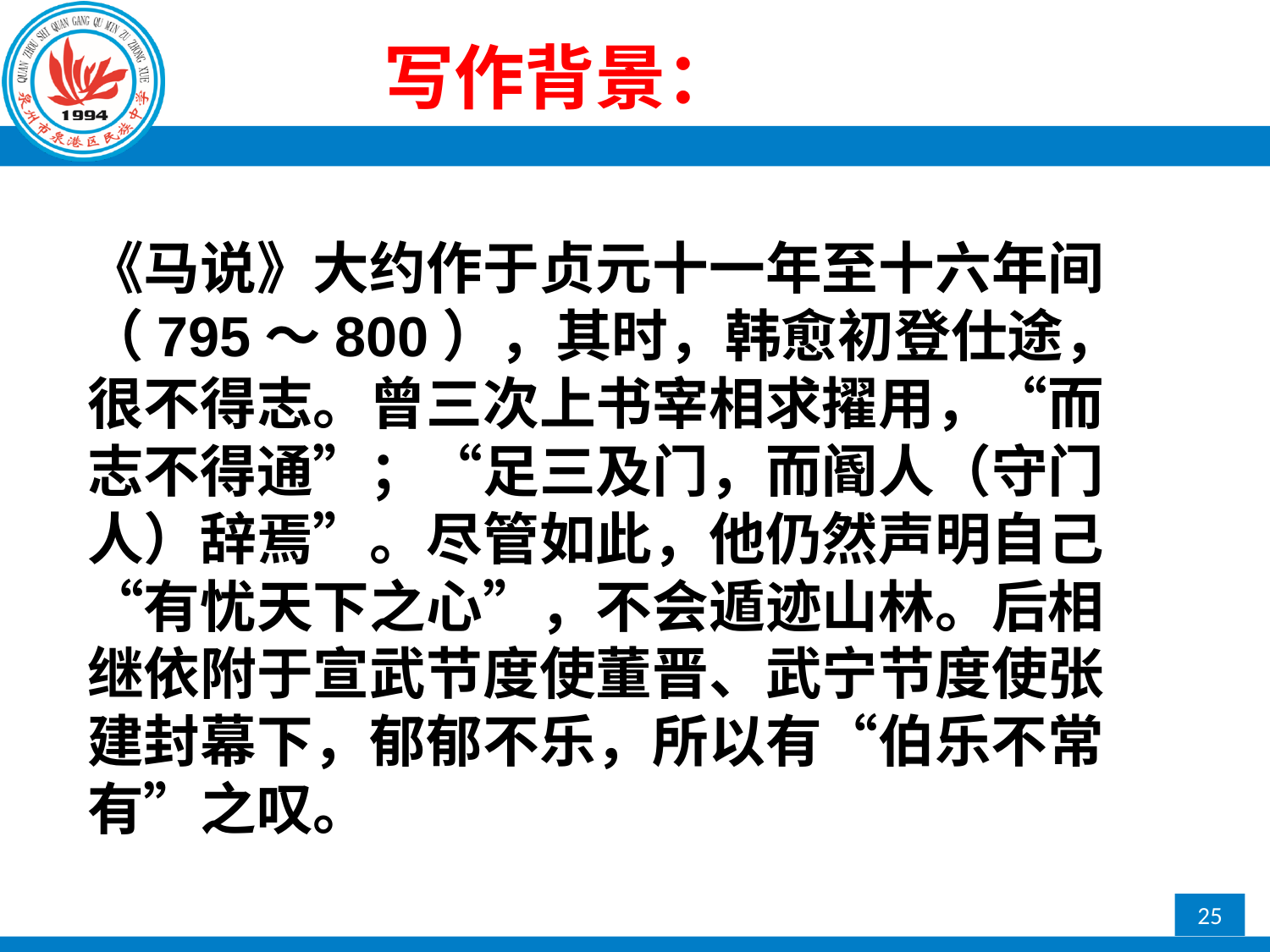

# 写作背景：
《马说》大约作于贞元十一年至十六年间（795～800），其时，韩愈初登仕途，很不得志。曾三次上书宰相求擢用，“而志不得通”；“足三及门，而阍人（守门人）辞焉”。尽管如此，他仍然声明自己“有忧天下之心”，不会遁迹山林。后相继依附于宣武节度使董晋、武宁节度使张建封幕下，郁郁不乐，所以有“伯乐不常有”之叹。